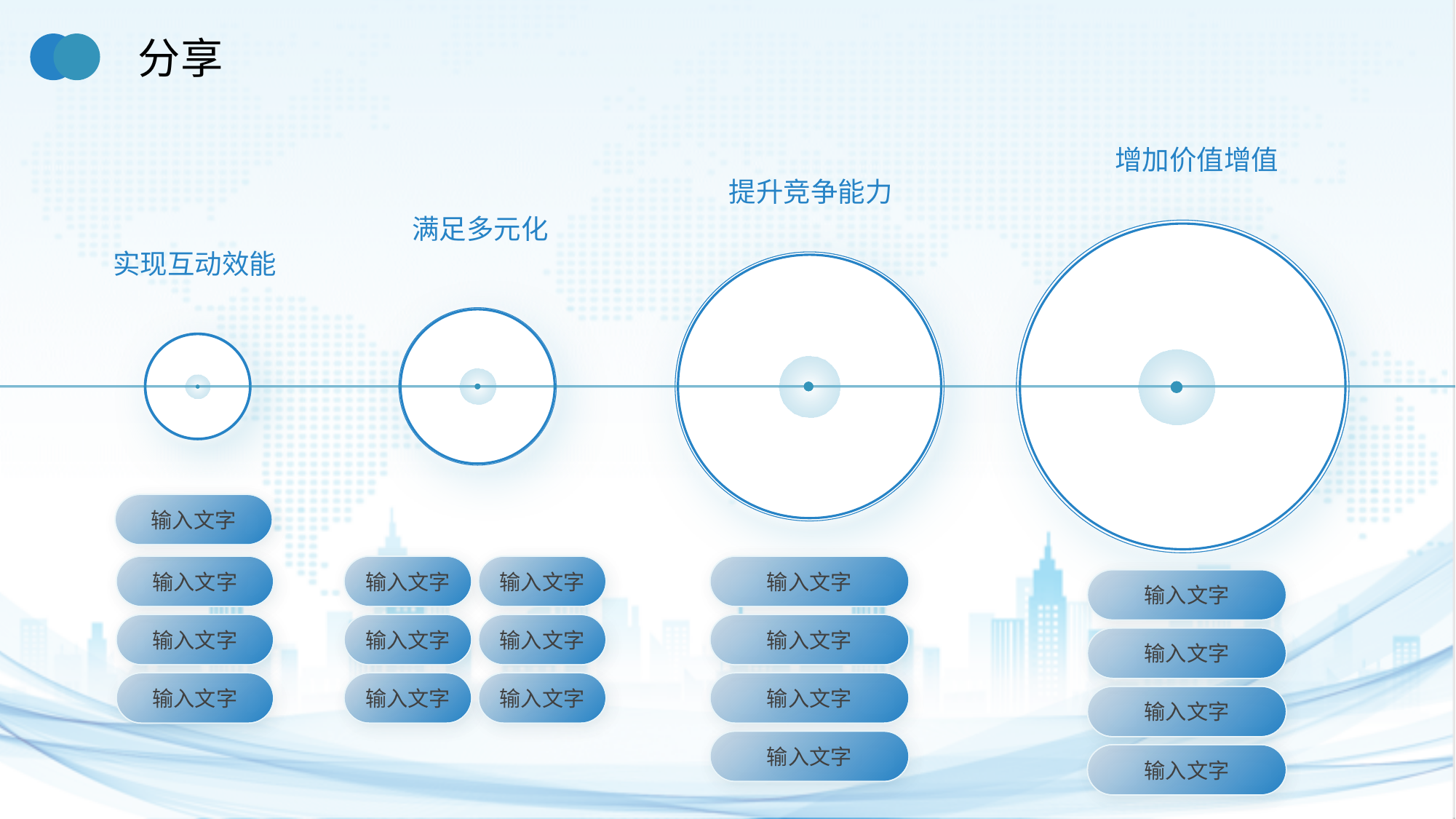

分享
增加价值增值
提升竞争能力
满足多元化
实现互动效能

输入文字
输入文字
输入文字
输入文字
输入文字
输入文字
输入文字
输入文字
输入文字
输入文字
输入文字
输入文字
输入文字
输入文字
输入文字
输入文字
输入文字
输入文字